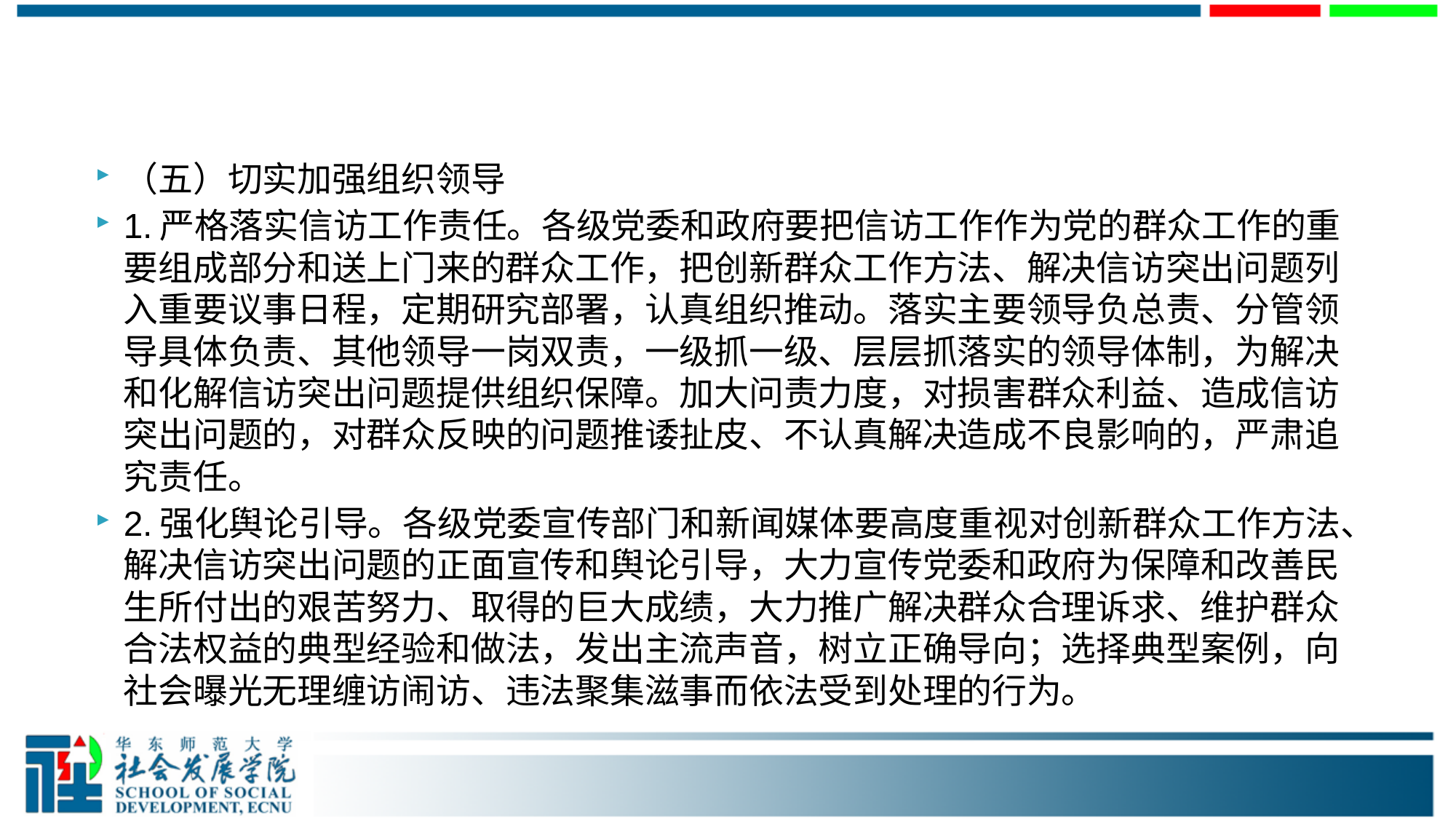

#
（五）切实加强组织领导
1.严格落实信访工作责任。各级党委和政府要把信访工作作为党的群众工作的重要组成部分和送上门来的群众工作，把创新群众工作方法、解决信访突出问题列入重要议事日程，定期研究部署，认真组织推动。落实主要领导负总责、分管领导具体负责、其他领导一岗双责，一级抓一级、层层抓落实的领导体制，为解决和化解信访突出问题提供组织保障。加大问责力度，对损害群众利益、造成信访突出问题的，对群众反映的问题推诿扯皮、不认真解决造成不良影响的，严肃追究责任。
2.强化舆论引导。各级党委宣传部门和新闻媒体要高度重视对创新群众工作方法、解决信访突出问题的正面宣传和舆论引导，大力宣传党委和政府为保障和改善民生所付出的艰苦努力、取得的巨大成绩，大力推广解决群众合理诉求、维护群众合法权益的典型经验和做法，发出主流声音，树立正确导向；选择典型案例，向社会曝光无理缠访闹访、违法聚集滋事而依法受到处理的行为。